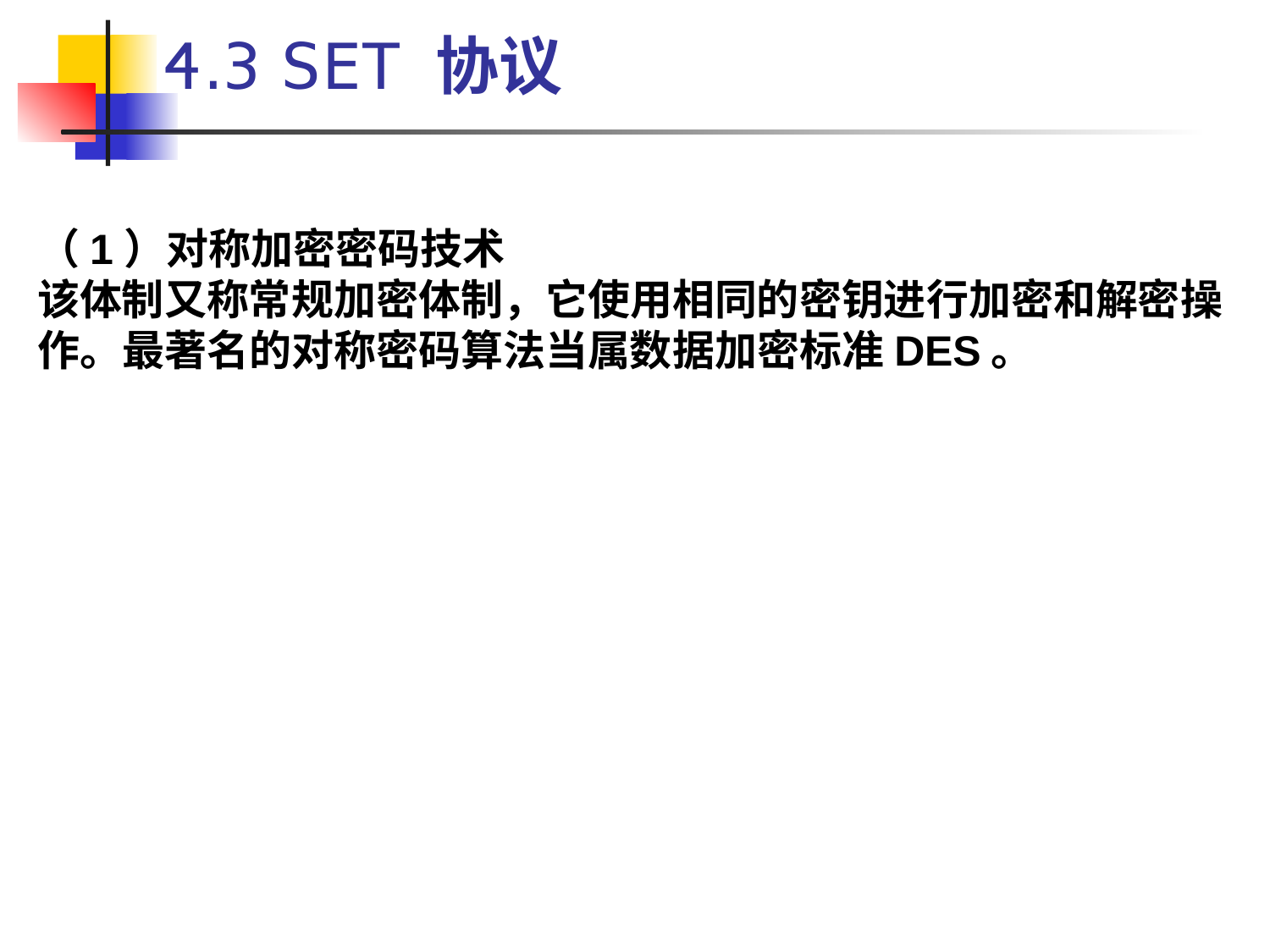

4.3 SET 协议
（1）对称加密密码技术
该体制又称常规加密体制，它使用相同的密钥进行加密和解密操作。最著名的对称密码算法当属数据加密标准DES。